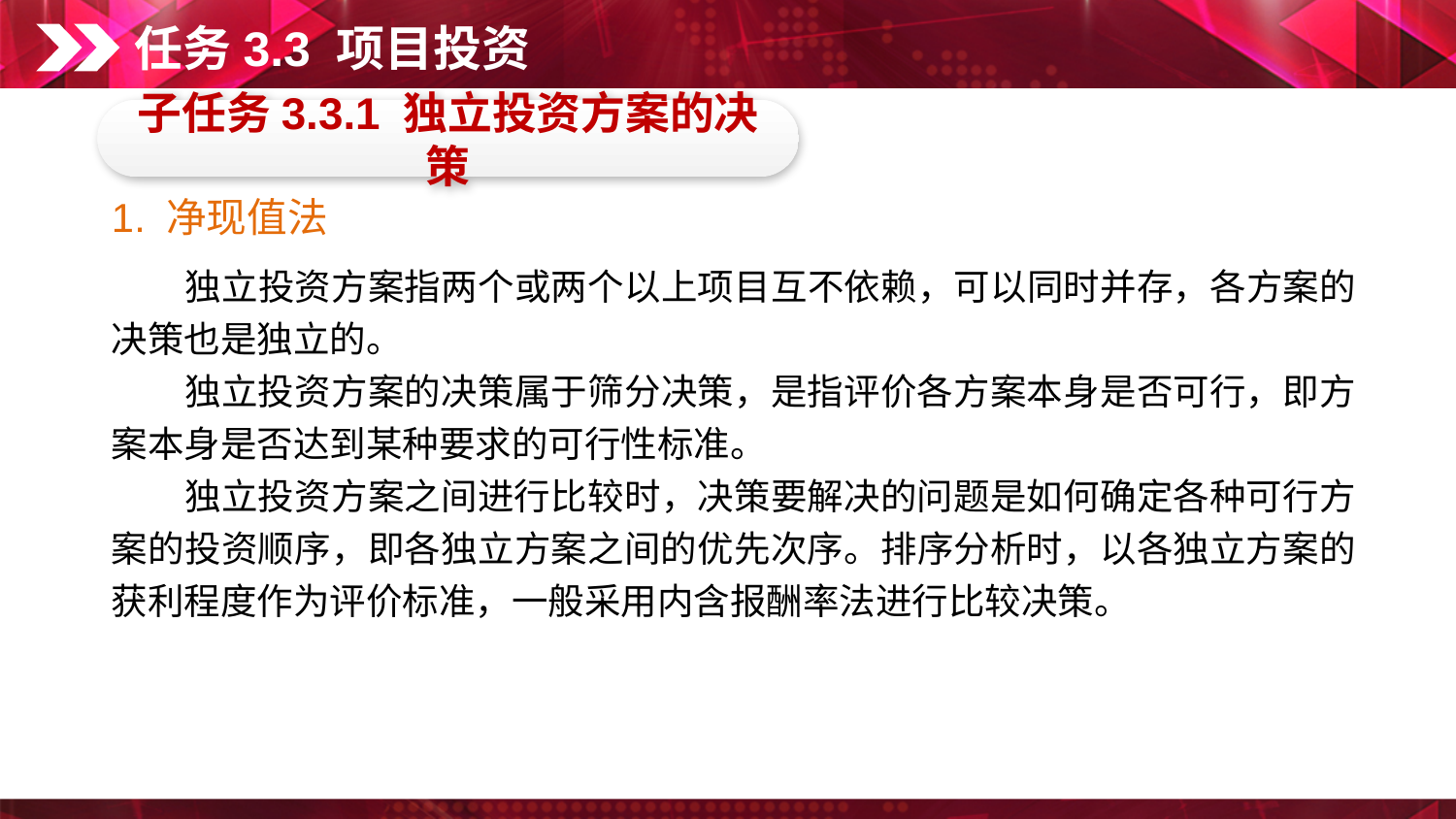

任务3.3 项目投资

子任务3.3.1 独立投资方案的决策
1. 净现值法
　　独立投资方案指两个或两个以上项目互不依赖，可以同时并存，各方案的决策也是独立的。
　　独立投资方案的决策属于筛分决策，是指评价各方案本身是否可行，即方案本身是否达到某种要求的可行性标准。
　　独立投资方案之间进行比较时，决策要解决的问题是如何确定各种可行方案的投资顺序，即各独立方案之间的优先次序。排序分析时，以各独立方案的获利程度作为评价标准，一般采用内含报酬率法进行比较决策。